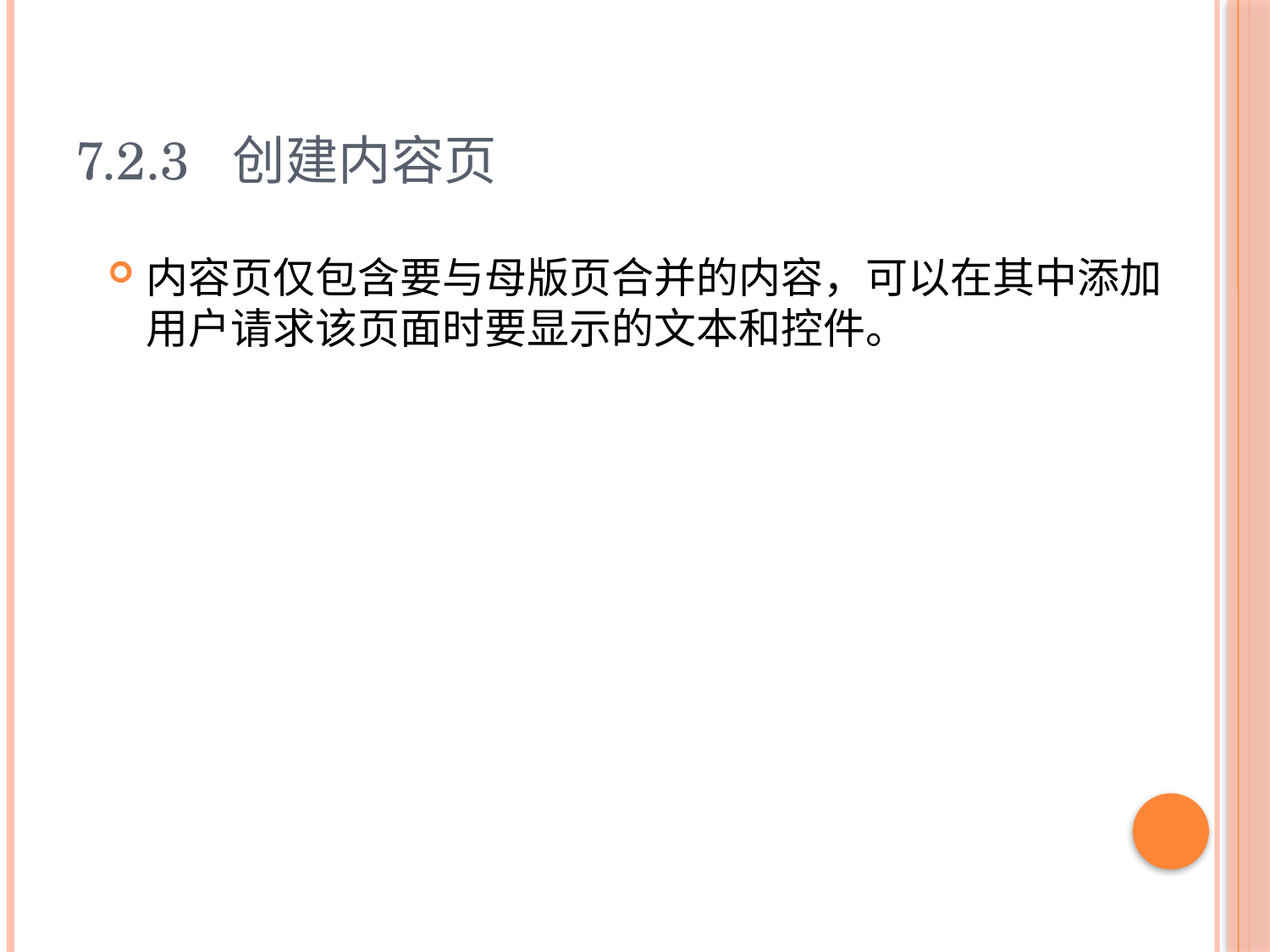

# 7.2.3  创建内容页
内容页仅包含要与母版页合并的内容，可以在其中添加用户请求该页面时要显示的文本和控件。
25